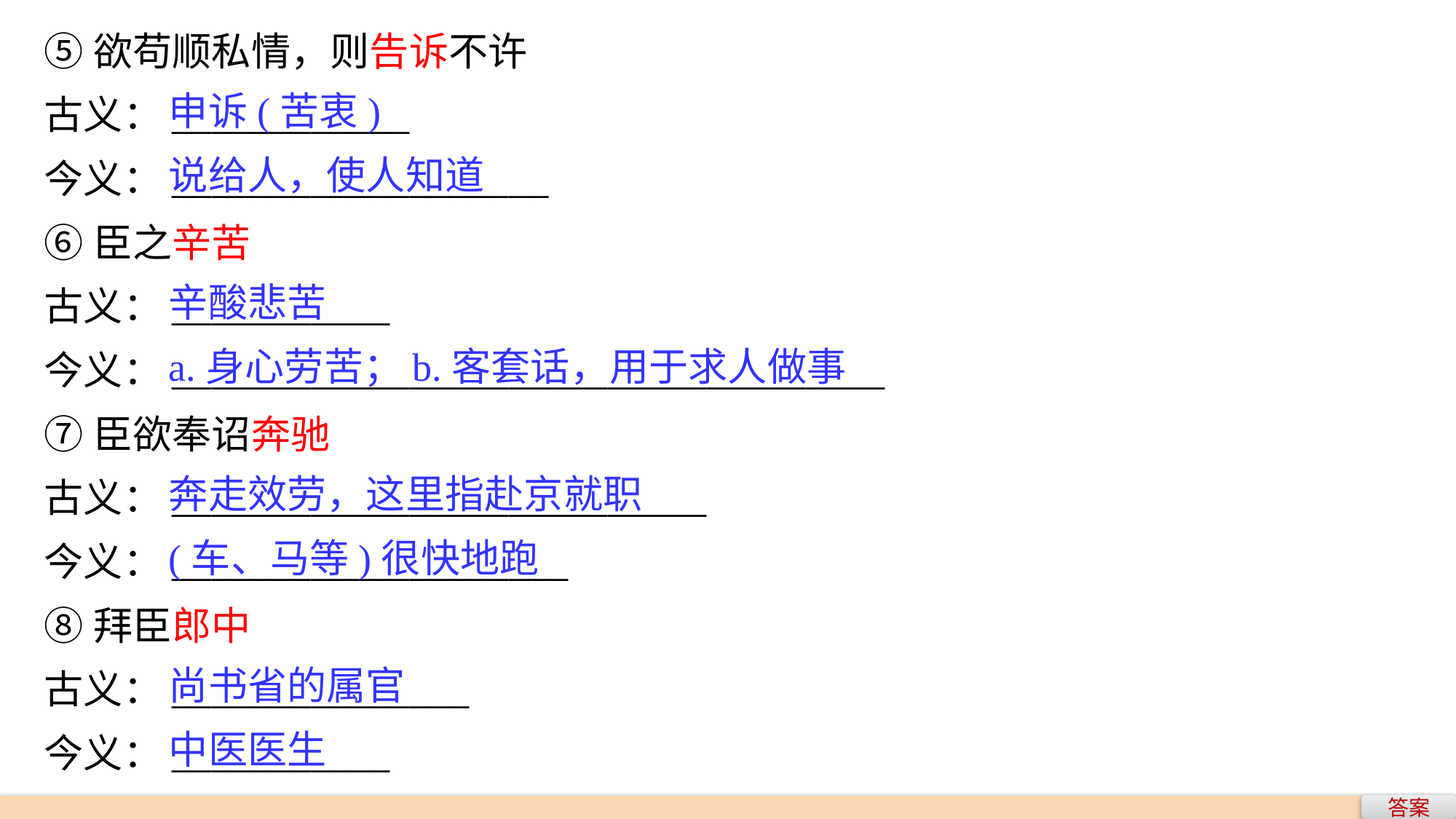

⑤欲苟顺私情，则告诉不许
古义：____________
今义：___________________
⑥臣之辛苦
古义：___________
今义：____________________________________
⑦臣欲奉诏奔驰
古义：___________________________
今义：____________________
⑧拜臣郎中
古义：_______________
今义：___________
申诉(苦衷)
说给人，使人知道

辛酸悲苦
a.身心劳苦；b.客套话，用于求人做事

奔走效劳，这里指赴京就职
(车、马等)很快地跑

尚书省的属官
中医医生
答案